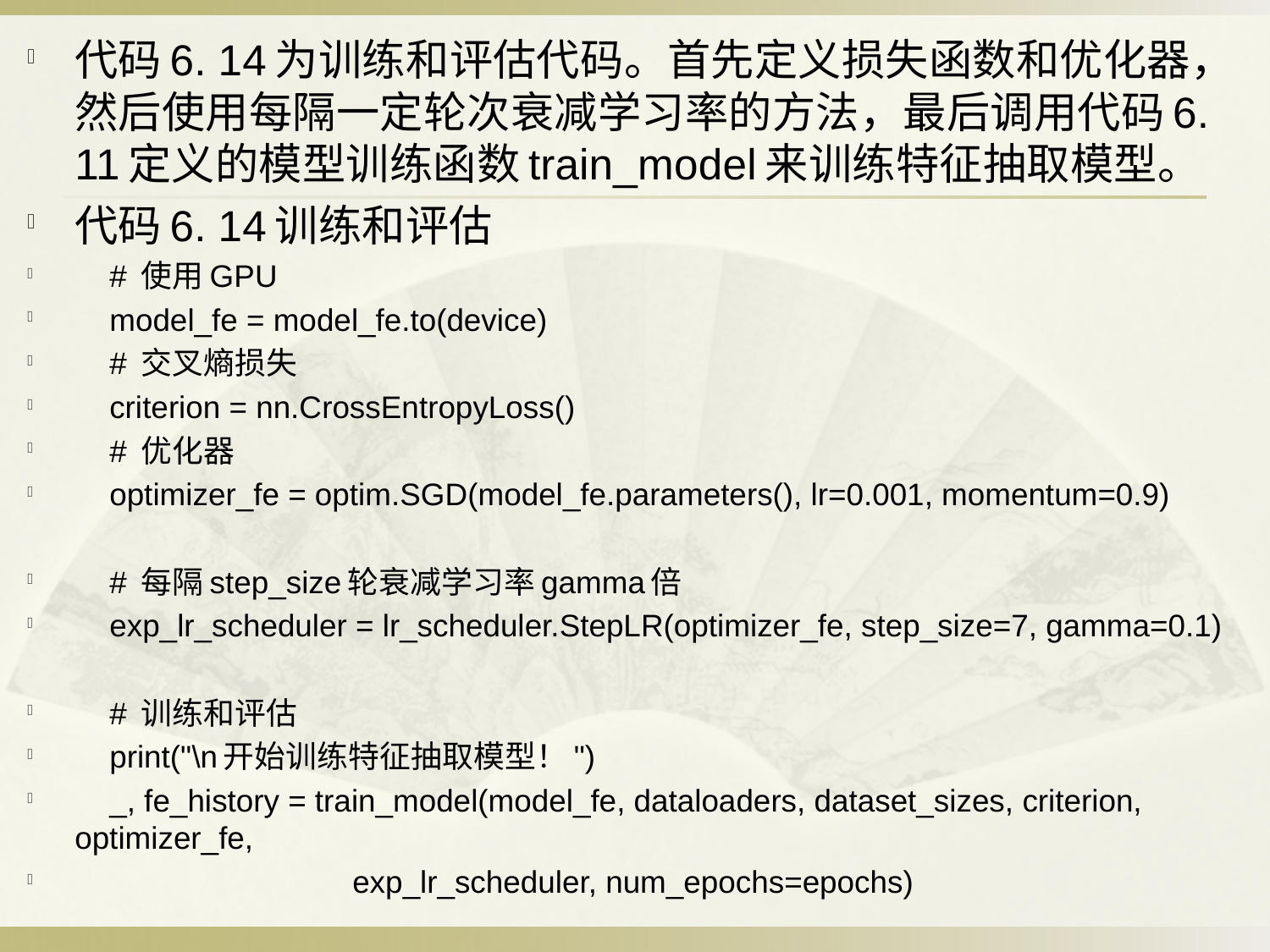

代码6. 14为训练和评估代码。首先定义损失函数和优化器，然后使用每隔一定轮次衰减学习率的方法，最后调用代码6. 11定义的模型训练函数train_model来训练特征抽取模型。
代码6. 14训练和评估
    # 使用GPU
    model_fe = model_fe.to(device)
    # 交叉熵损失
    criterion = nn.CrossEntropyLoss()
    # 优化器
    optimizer_fe = optim.SGD(model_fe.parameters(), lr=0.001, momentum=0.9)

    # 每隔step_size轮衰减学习率gamma倍
    exp_lr_scheduler = lr_scheduler.StepLR(optimizer_fe, step_size=7, gamma=0.1)

    # 训练和评估
    print("\n开始训练特征抽取模型！")
    _, fe_history = train_model(model_fe, dataloaders, dataset_sizes, criterion, optimizer_fe,
                                exp_lr_scheduler, num_epochs=epochs)